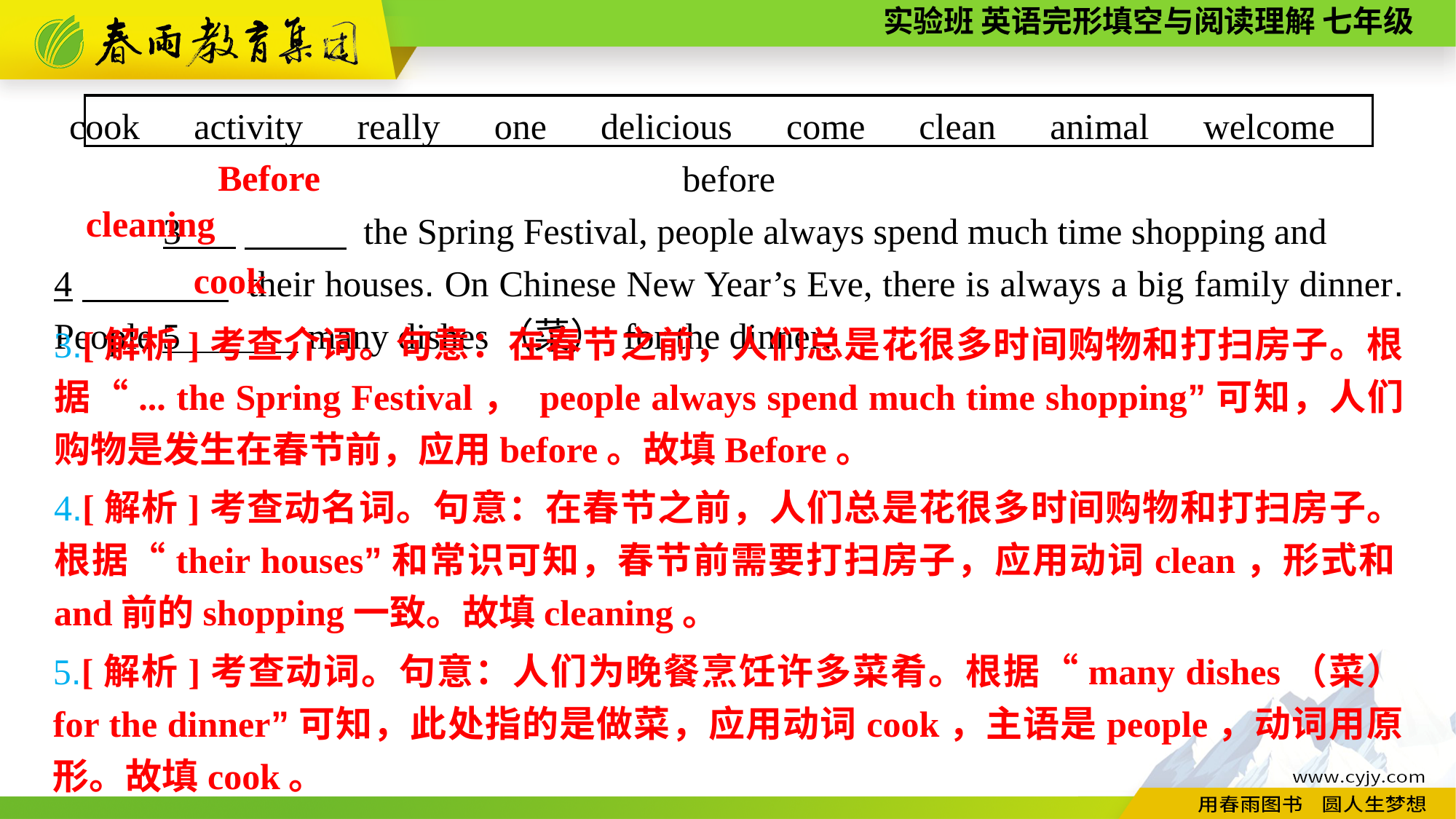

cook　activity　really　one　delicious　come　clean　animal　welcome　before
3      　         the Spring Festival, people always spend much time shopping and
4　             their houses. On Chinese New Year’s Eve, there is always a big family dinner. People 5              many dishes（菜） for the dinner.

Before
cleaning
cook
3.[解析]考查介词。句意：在春节之前，人们总是花很多时间购物和打扫房子。根据“... the Spring Festival， people always spend much time shopping”可知，人们购物是发生在春节前，应用before。故填Before。
4.[解析]考查动名词。句意：在春节之前，人们总是花很多时间购物和打扫房子。根据“their houses”和常识可知，春节前需要打扫房子，应用动词clean，形式和and前的shopping一致。故填cleaning。
5.[解析]考查动词。句意：人们为晚餐烹饪许多菜肴。根据“many dishes（菜） for the dinner”可知，此处指的是做菜，应用动词cook，主语是people，动词用原形。故填cook。